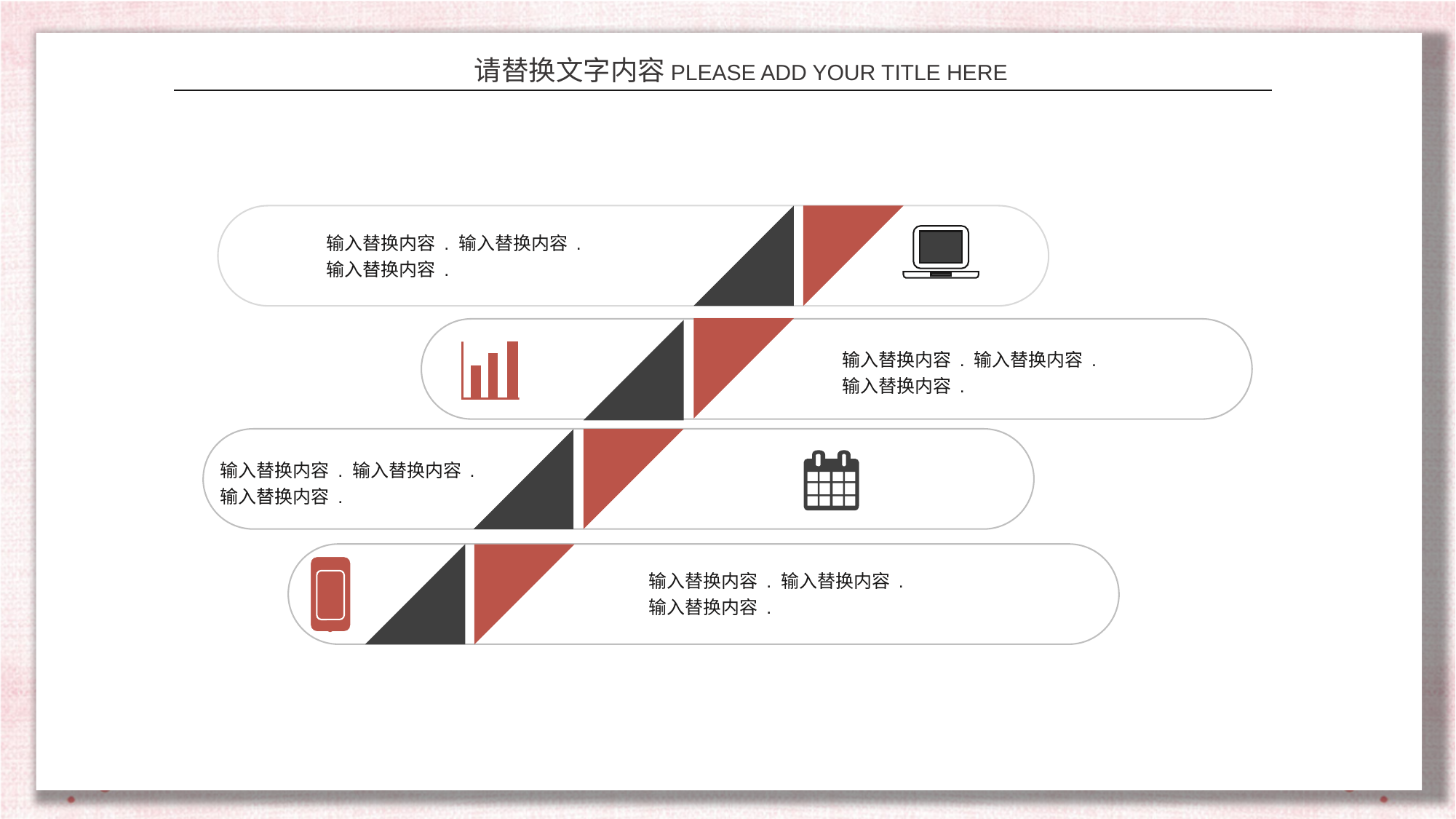

输入替换内容 . 输入替换内容 . 输入替换内容 .
输入替换内容 . 输入替换内容 . 输入替换内容 .
输入替换内容 . 输入替换内容 . 输入替换内容 .
输入替换内容 . 输入替换内容 . 输入替换内容 .